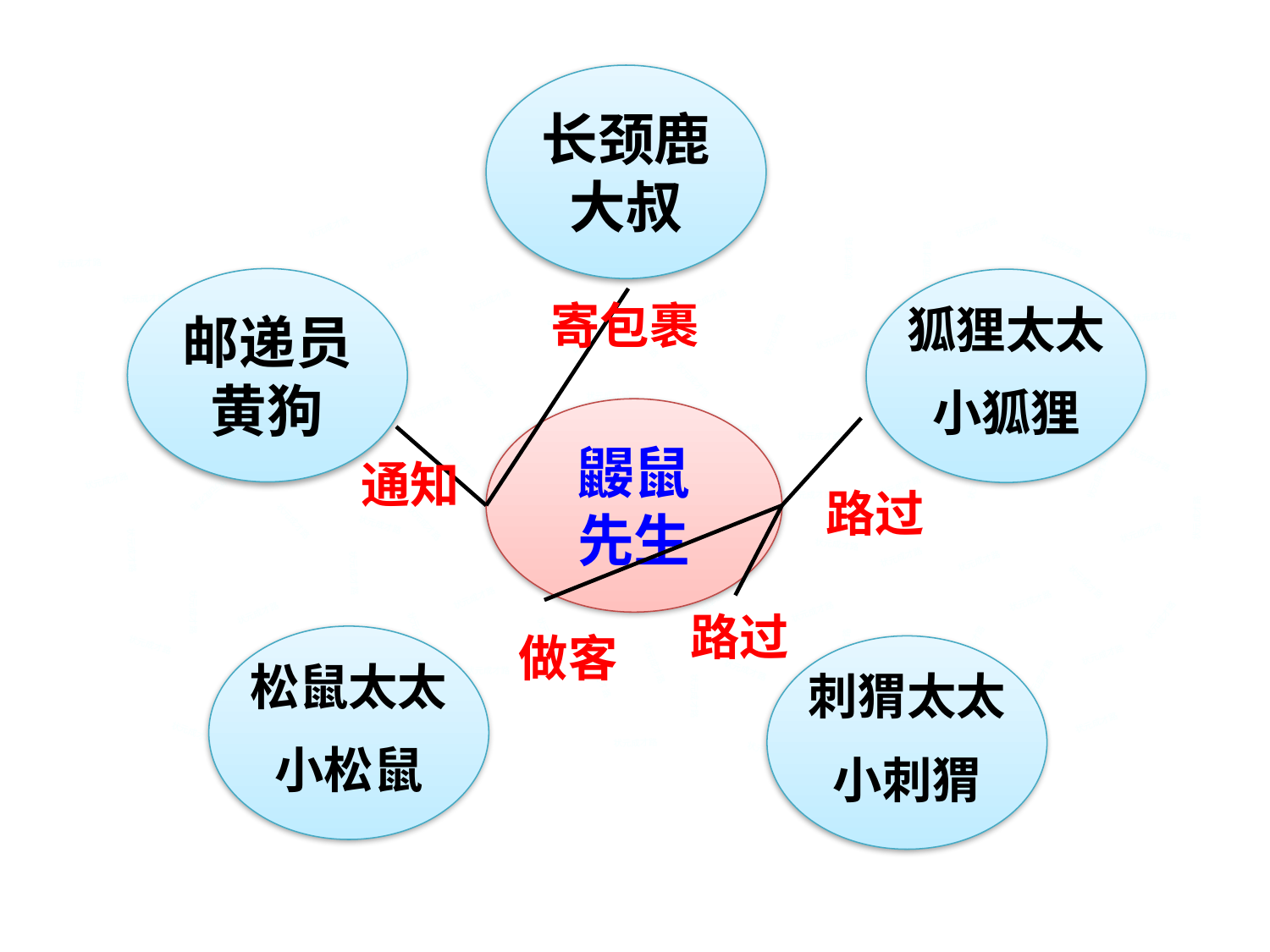

长颈鹿大叔
状元成才路
状元成才路
状元成才路
状元成才路
状元成才路
状元成才路
状元成才路
状元成才路
状元成才路
状元成才路
邮递员黄狗

狐狸太太
小狐狸
状元成才路
状元成才路
状元成才路
寄包裹
状元成才路
状元成才路
状元成才路
状元成才路
状元成才路
状元成才路
状元成才路
状元成才路
状元成才路
状元成才路
状元成才路
状元成才路
状元成才路
状元成才路
状元成才路
状元成才路
状元成才路
状元成才路
状元成才路
状元成才路
状元成才路
状元成才路
状元成才路
鼹鼠
先生
状元成才路
状元成才路
状元成才路
状元成才路
状元成才路
状元成才路
通知
状元成才路
状元成才路
状元成才路
状元成才路
状元成才路
状元成才路
状元成才路
状元成才路
状元成才路
路过
状元成才路
状元成才路
状元成才路
状元成才路
状元成才路
状元成才路
状元成才路
状元成才路
状元成才路
状元成才路
状元成才路
状元成才路
状元成才路
状元成才路
状元成才路
状元成才路
状元成才路
状元成才路
状元成才路
状元成才路
状元成才路
状元成才路
路过
状元成才路
状元成才路
状元成才路
做客
状元成才路

松鼠太太
小松鼠
状元成才路
状元成才路
状元成才路

刺猬太太
小刺猬
状元成才路
状元成才路
状元成才路
状元成才路
状元成才路
状元成才路
状元成才路
状元成才路
状元成才路
状元成才路
状元成才路
状元成才路
状元成才路
状元成才路
状元成才路
状元成才路
状元成才路
状元成才路
状元成才路
状元成才路